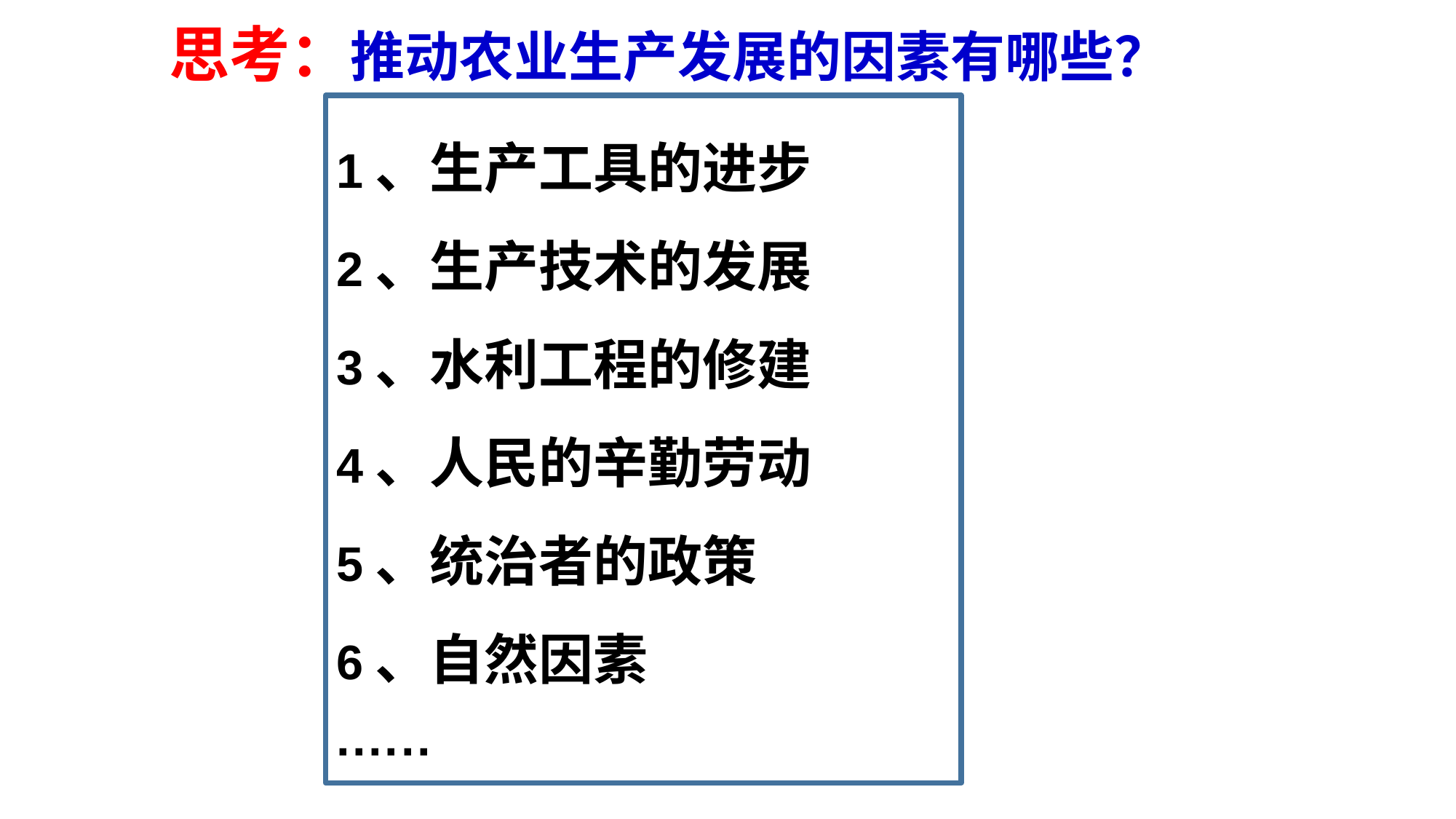

思考：推动农业生产发展的因素有哪些？
1、生产工具的进步
2、生产技术的发展
3、水利工程的修建
4、人民的辛勤劳动
5、统治者的政策
6、自然因素
······